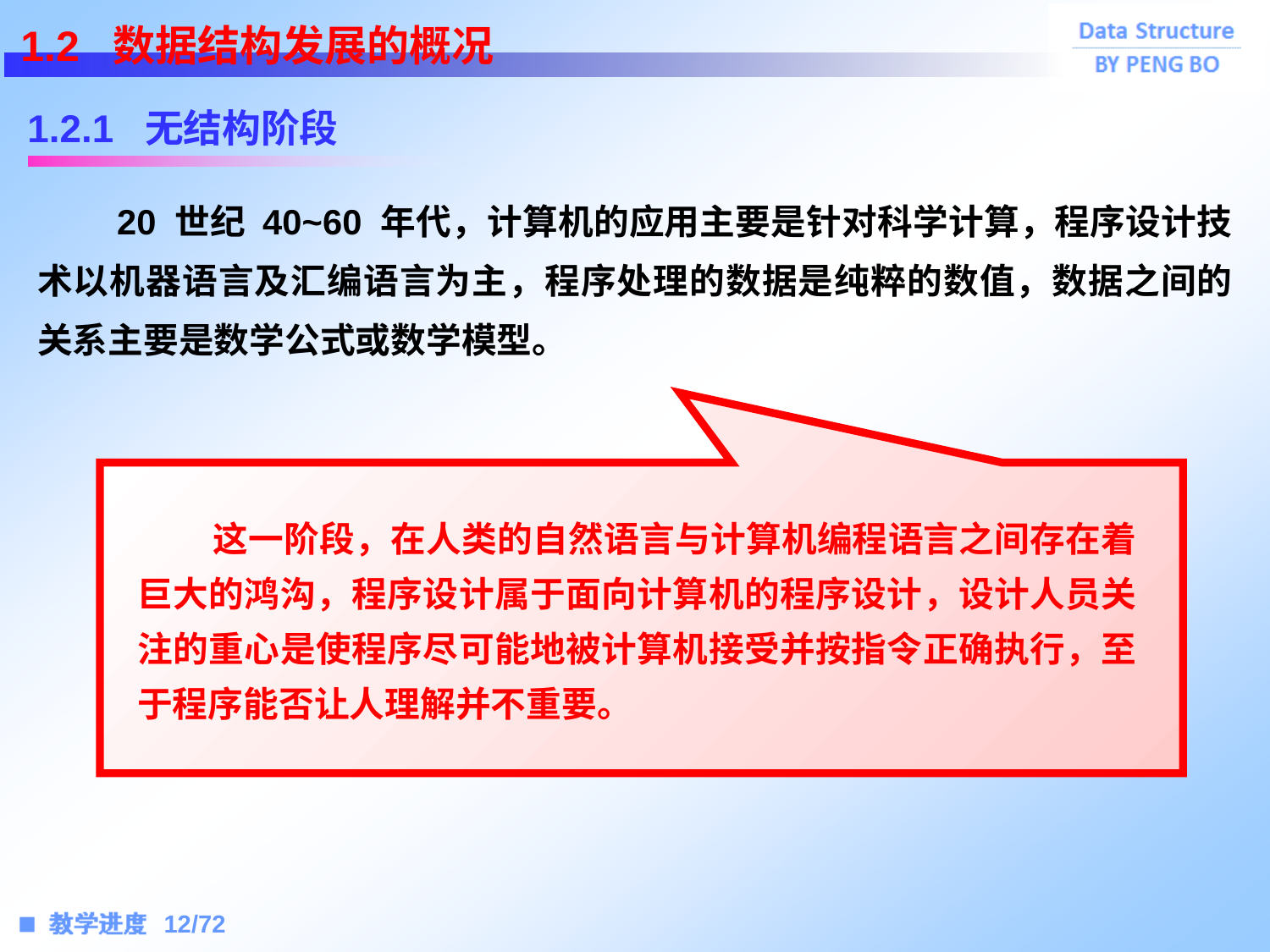

1.2  数据结构发展的概况

1.2.1  无结构阶段

        20 世纪 40~60 年代，计算机的应用主要是针对科学计算，程序设计技术以机器语言及汇编语言为主，程序处理的数据是纯粹的数值，数据之间的关系主要是数学公式或数学模型。

        这一阶段，在人类的自然语言与计算机编程语言之间存在着巨大的鸿沟，程序设计属于面向计算机的程序设计，设计人员关注的重心是使程序尽可能地被计算机接受并按指令正确执行，至于程序能否让人理解并不重要。